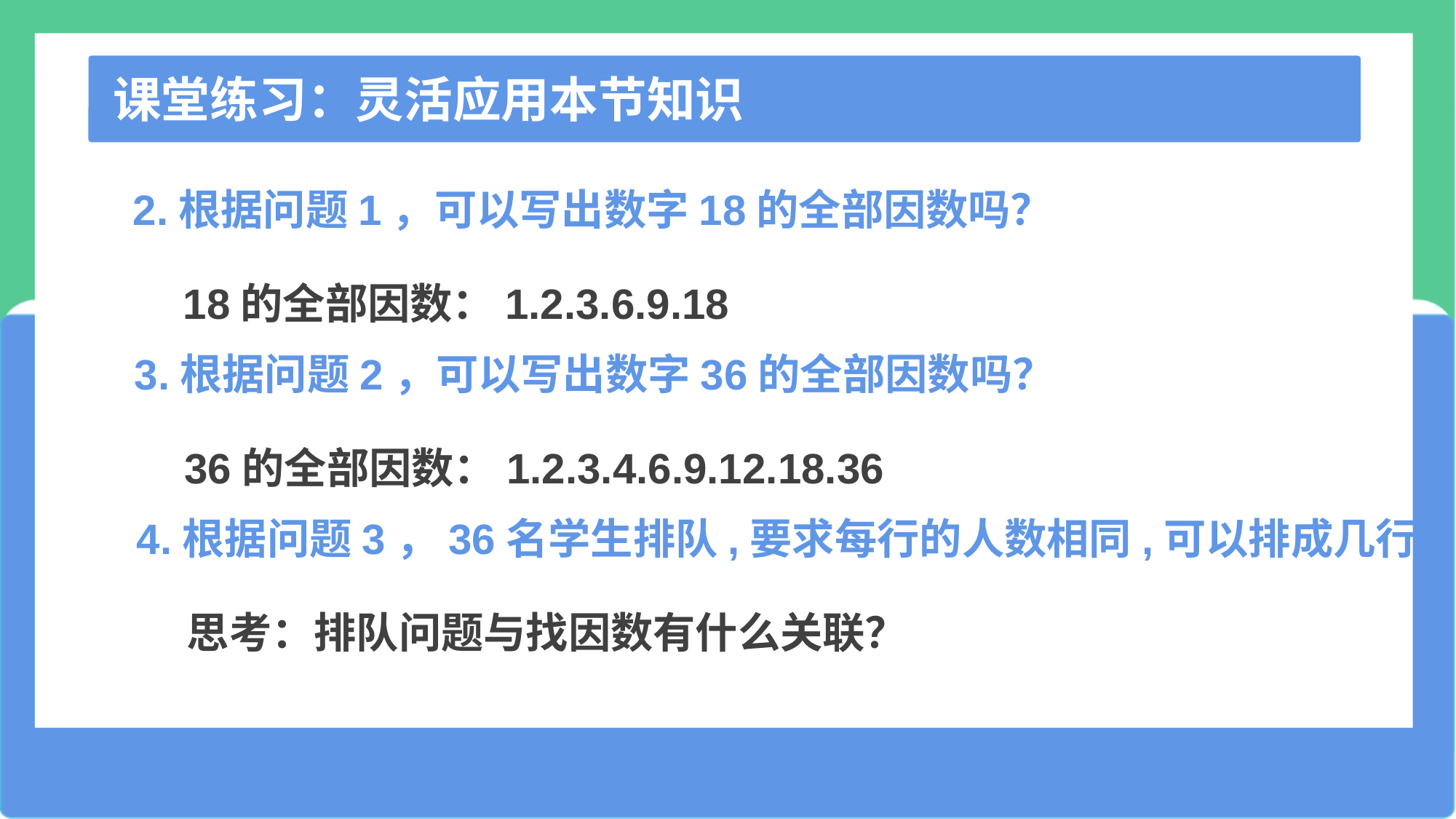

课堂练习：灵活应用本节知识
2.根据问题1，可以写出数字18的全部因数吗？

18的全部因数：1.2.3.6.9.18
3.根据问题2，可以写出数字36的全部因数吗？

36的全部因数：1.2.3.4.6.9.12.18.36
4.根据问题3，36名学生排队,要求每行的人数相同,可以排成几行？

思考：排队问题与找因数有什么关联？